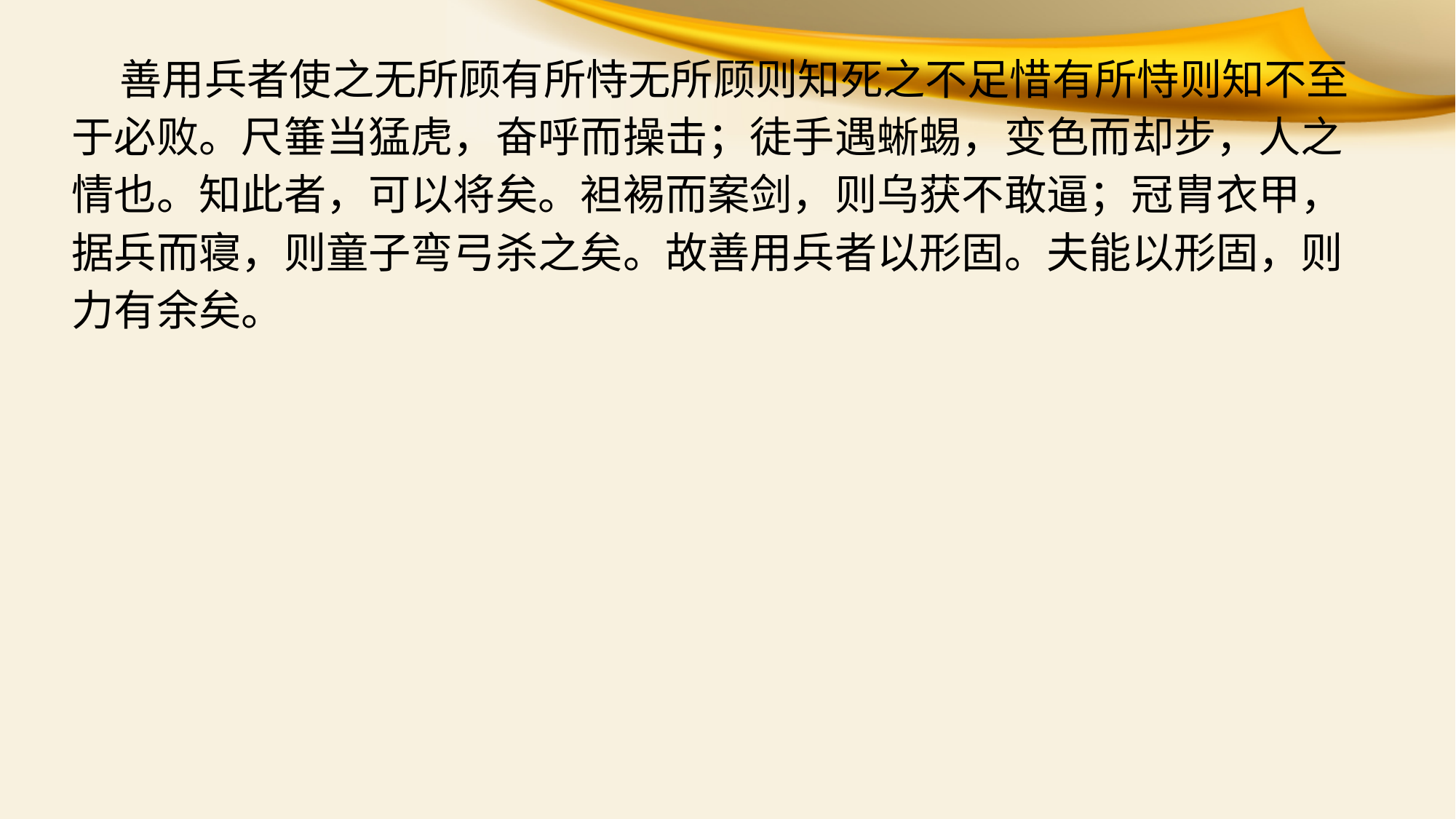

善用兵者使之无所顾有所恃无所顾则知死之不足惜有所恃则知不至于必败。尺箠当猛虎，奋呼而操击；徒手遇蜥蜴，变色而却步，人之情也。知此者，可以将矣。袒裼而案剑，则乌获不敢逼；冠胄衣甲，据兵而寝，则童子弯弓杀之矣。故善用兵者以形固。夫能以形固，则力有余矣。